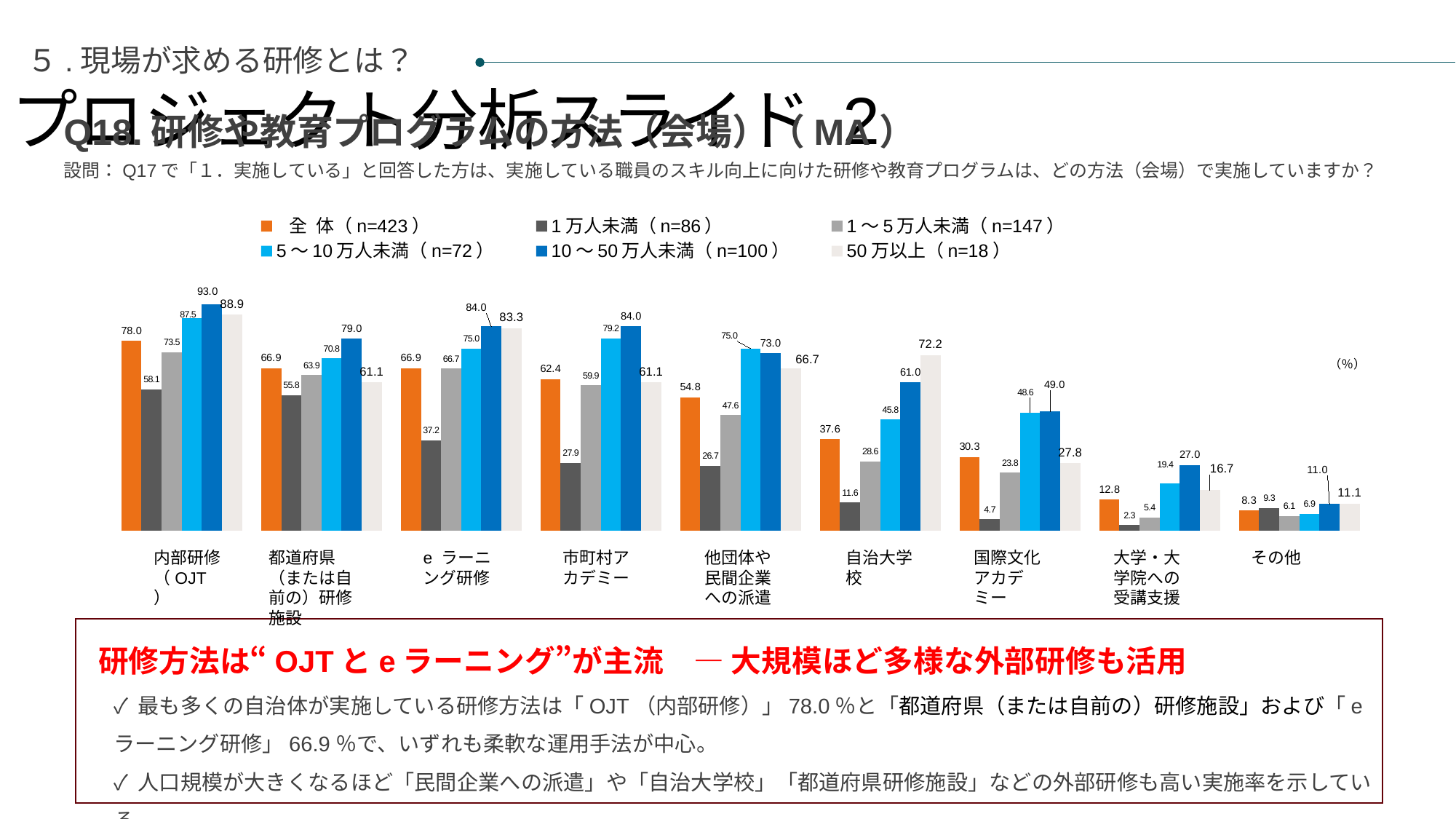

プロジェクト分析スライド 2
５.現場が求める研修とは？
Q18.研修や教育プログラムの方法（会場）（MA）
設問：Q17で「１．実施している」と回答した方は、実施している職員のスキル向上に向けた研修や教育プログラムは、どの方法（会場）で実施していますか？

### Chart

| Category |   全  体（n=423） | 1万人未満（n=86） | 1～5万人未満（n=147） | 5～10万人未満（n=72） | 10～50万人未満（n=100） | 50万以上（n=18） |
|---|---|---|---|---|---|---|
| 内部研修（OJT ） | 78.01418439716312 | 58.139534883720934 | 73.46938775510205 | 87.5 | 93.0 | 88.88888888888889 |
| 都道府県（または自前の）研修施設 | 66.903073286052 | 55.81395348837209 | 63.94557823129252 | 70.83333333333334 | 79.0 | 61.111111111111114 |
| e ラーニング研修 | 66.903073286052 | 37.2093023255814 | 66.66666666666666 | 75.0 | 84.0 | 83.33333333333334 |
| 市町村アカデミー | 62.4113475177305 | 27.906976744186046 | 59.863945578231295 | 79.16666666666666 | 84.0 | 61.111111111111114 |
| 他団体や民間企業への派遣 | 54.84633569739953 | 26.744186046511626 | 47.61904761904761 | 75.0 | 73.0 | 66.66666666666666 |
| 自治大学校 | 37.5886524822695 | 11.627906976744185 | 28.57142857142857 | 45.83333333333333 | 61.0 | 72.22222222222221 |
| 国際文化アカデミー | 30.260047281323878 | 4.651162790697675 | 23.809523809523807 | 48.61111111111111 | 49.0 | 27.77777777777778 |
| 大学・大学院への受講支援 | 12.76595744680851 | 2.3255813953488373 | 5.442176870748299 | 19.444444444444446 | 27.0 | 16.666666666666664 |
| その他 | 8.274231678486997 | 9.30232558139535 | 6.122448979591836 | 6.944444444444445 | 11.0 | 11.11111111111111 |
（％）
内部研修（OJT ）
都道府県（または自前の）研修施設
e ラーニング研修
市町村アカデミー
他団体や民間企業への派遣
自治大学校
国際文化アカデミー
大学・大学院への受講支援
その他

研修方法は“OJTとeラーニング”が主流　― 大規模ほど多様な外部研修も活用
✓ 最も多くの自治体が実施している研修方法は「OJT（内部研修）」78.0％と「都道府県（または自前の）研修施設」および「eラーニング研修」66.9％で、いずれも柔軟な運用手法が中心。
✓ 人口規模が大きくなるほど「民間企業への派遣」や「自治大学校」「都道府県研修施設」などの外部研修も高い実施率を示している。